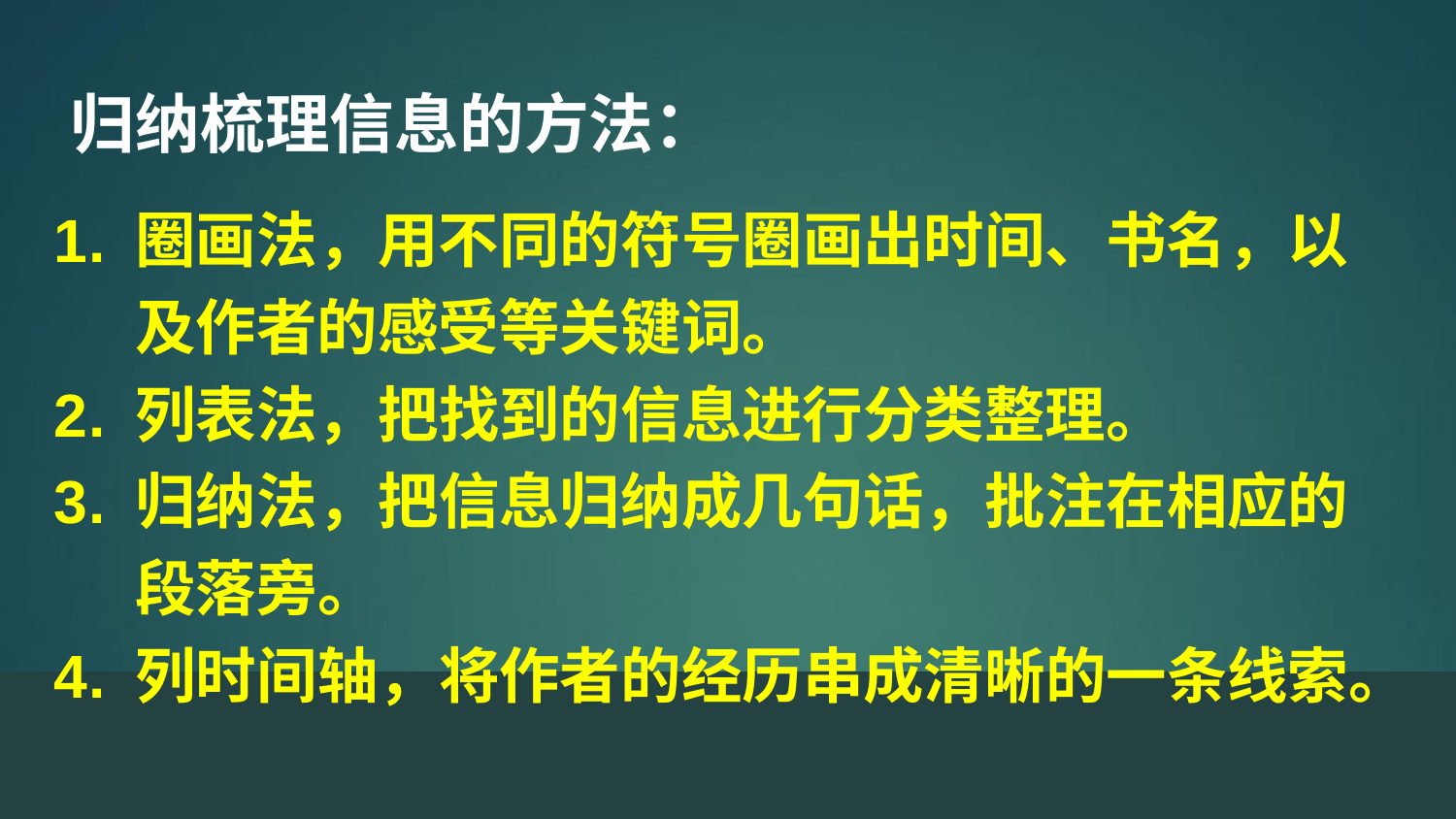

归纳梳理信息的方法：
圈画法，用不同的符号圈画出时间、书名，以及作者的感受等关键词。
列表法，把找到的信息进行分类整理。
归纳法，把信息归纳成几句话，批注在相应的段落旁。
列时间轴，将作者的经历串成清晰的一条线索。